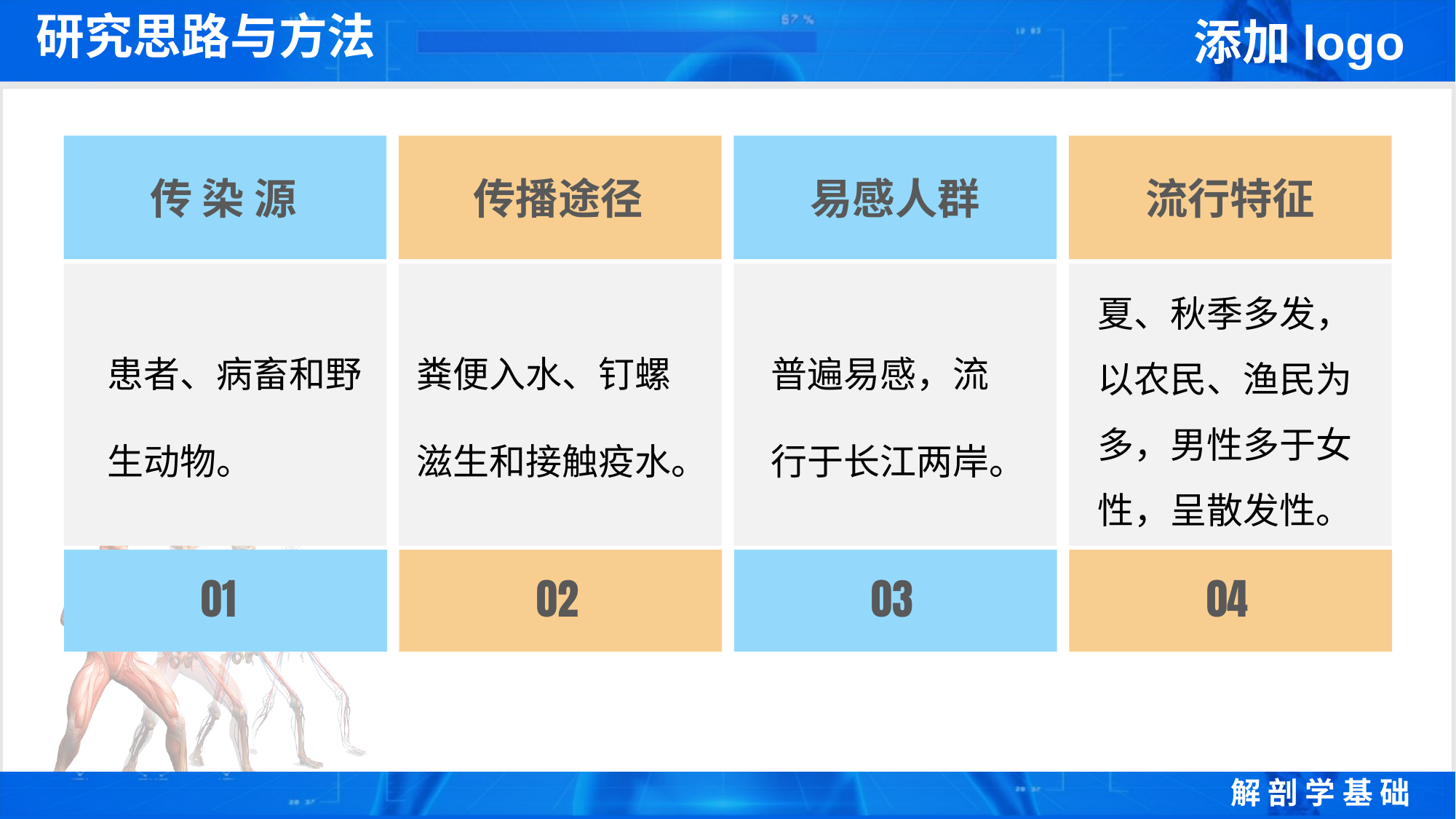

研究思路与方法

传 染 源
传播途径
易感人群
流行特征

夏、秋季多发，以农民、渔民为多，男性多于女性，呈散发性。
患者、病畜和野生动物。
粪便入水、钉螺滋生和接触疫水。
普遍易感，流行于长江两岸。

01
02
03
04